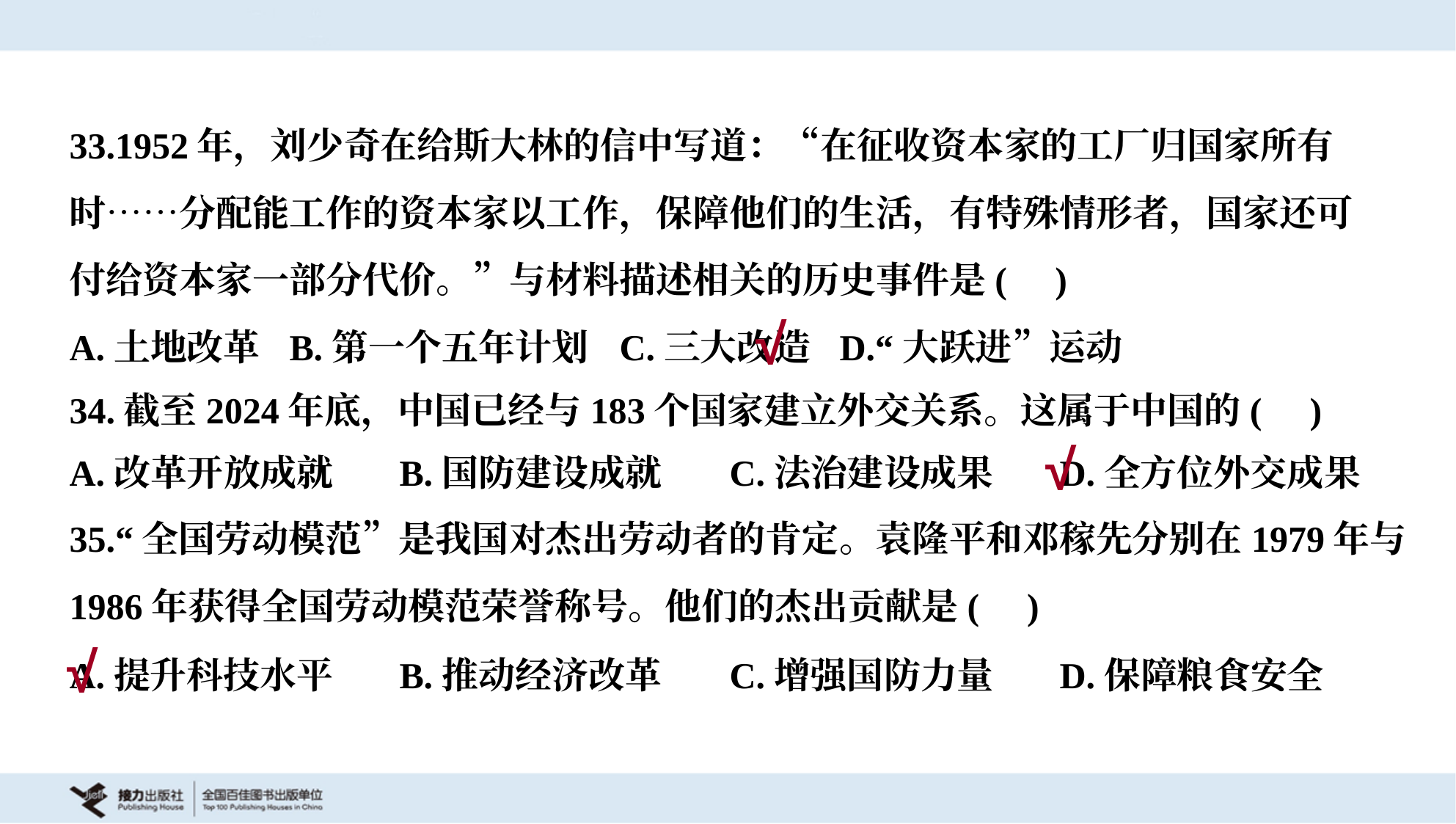

33.1952年，刘少奇在给斯大林的信中写道：“在征收资本家的工厂归国家所有
时……分配能工作的资本家以工作，保障他们的生活，有特殊情形者，国家还可
付给资本家一部分代价。”与材料描述相关的历史事件是(     )
A.土地改革	B.第一个五年计划	C.三大改造	D.“大跃进”运动
√
34.截至2024年底，中国已经与183个国家建立外交关系。这属于中国的(     )
A.改革开放成就	B.国防建设成就	C.法治建设成果	D.全方位外交成果
√
35.“全国劳动模范”是我国对杰出劳动者的肯定。袁隆平和邓稼先分别在1979年与
1986年获得全国劳动模范荣誉称号。他们的杰出贡献是(     )
A.提升科技水平	B.推动经济改革	C.增强国防力量	D.保障粮食安全
√